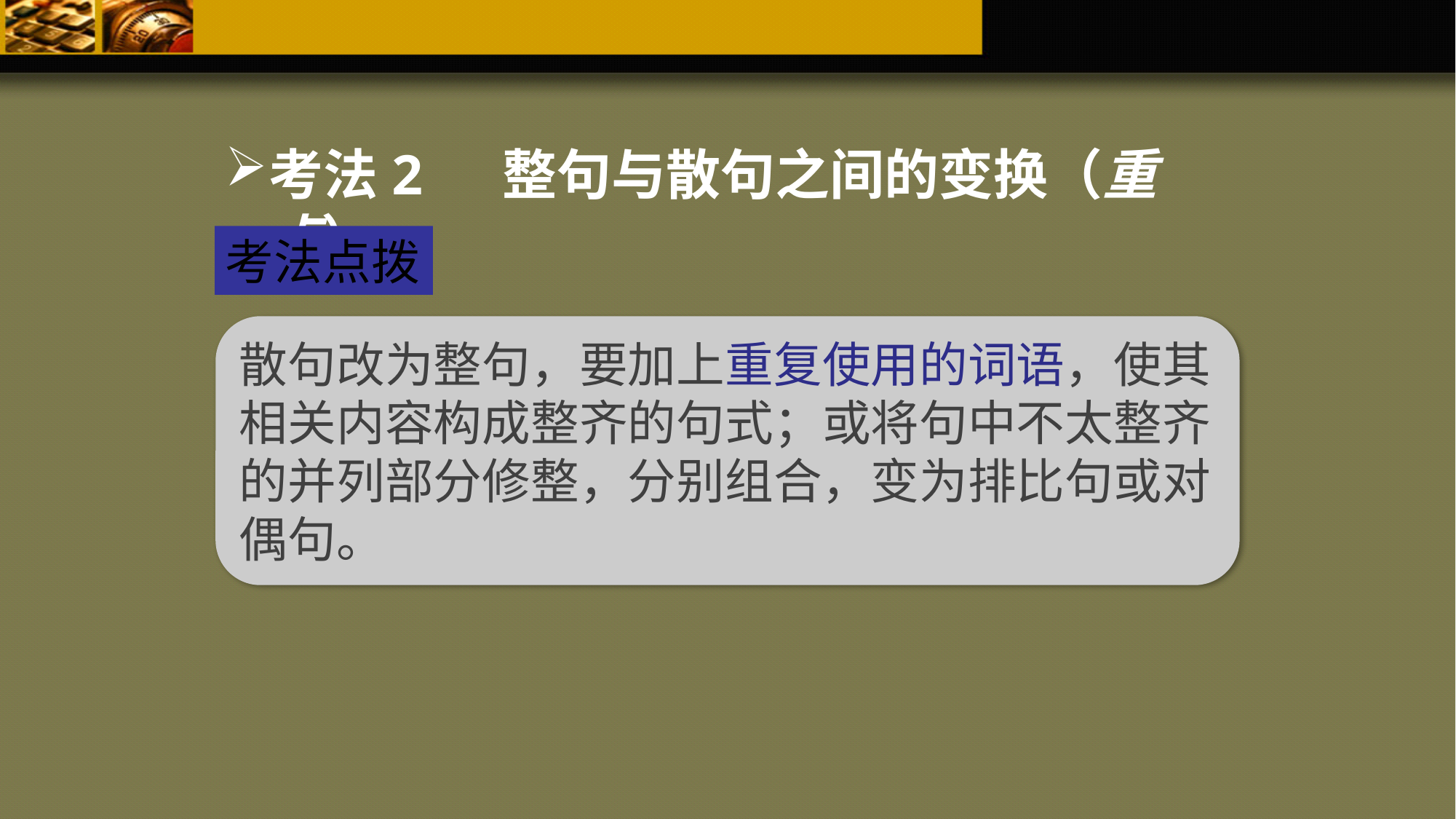

考法2  整句与散句之间的变换（重点）
考法点拨
散句改为整句，要加上重复使用的词语，使其相关内容构成整齐的句式；或将句中不太整齐的并列部分修整，分别组合，变为排比句或对偶句。